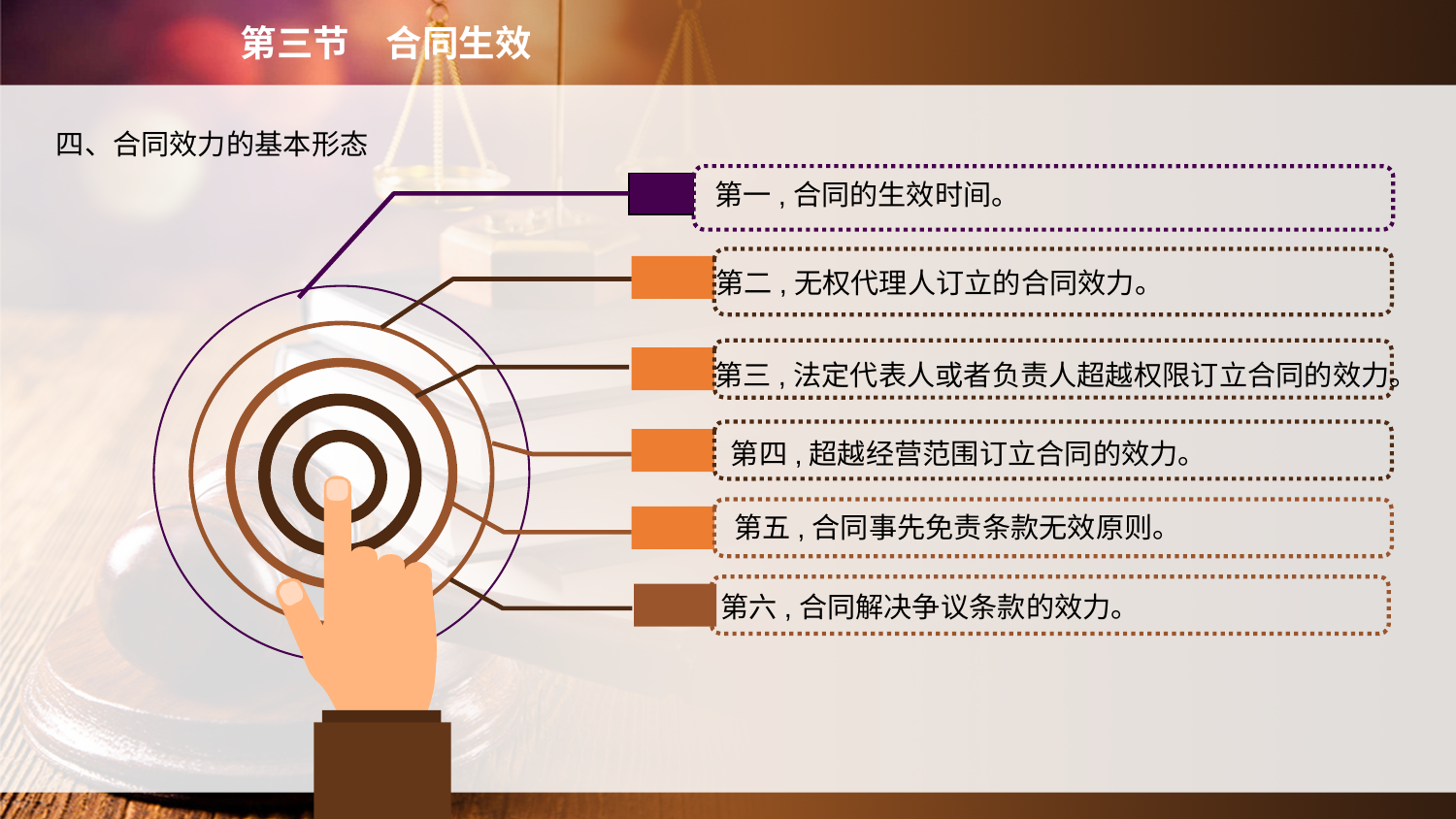

第三节　合同生效
　四、合同效力的基本形态

第一,合同的生效时间。

第二,无权代理人订立的合同效力。

第三,法定代表人或者负责人超越权限订立合同的效力。

第四,超越经营范围订立合同的效力。

第五,合同事先免责条款无效原则。

第六,合同解决争议条款的效力。